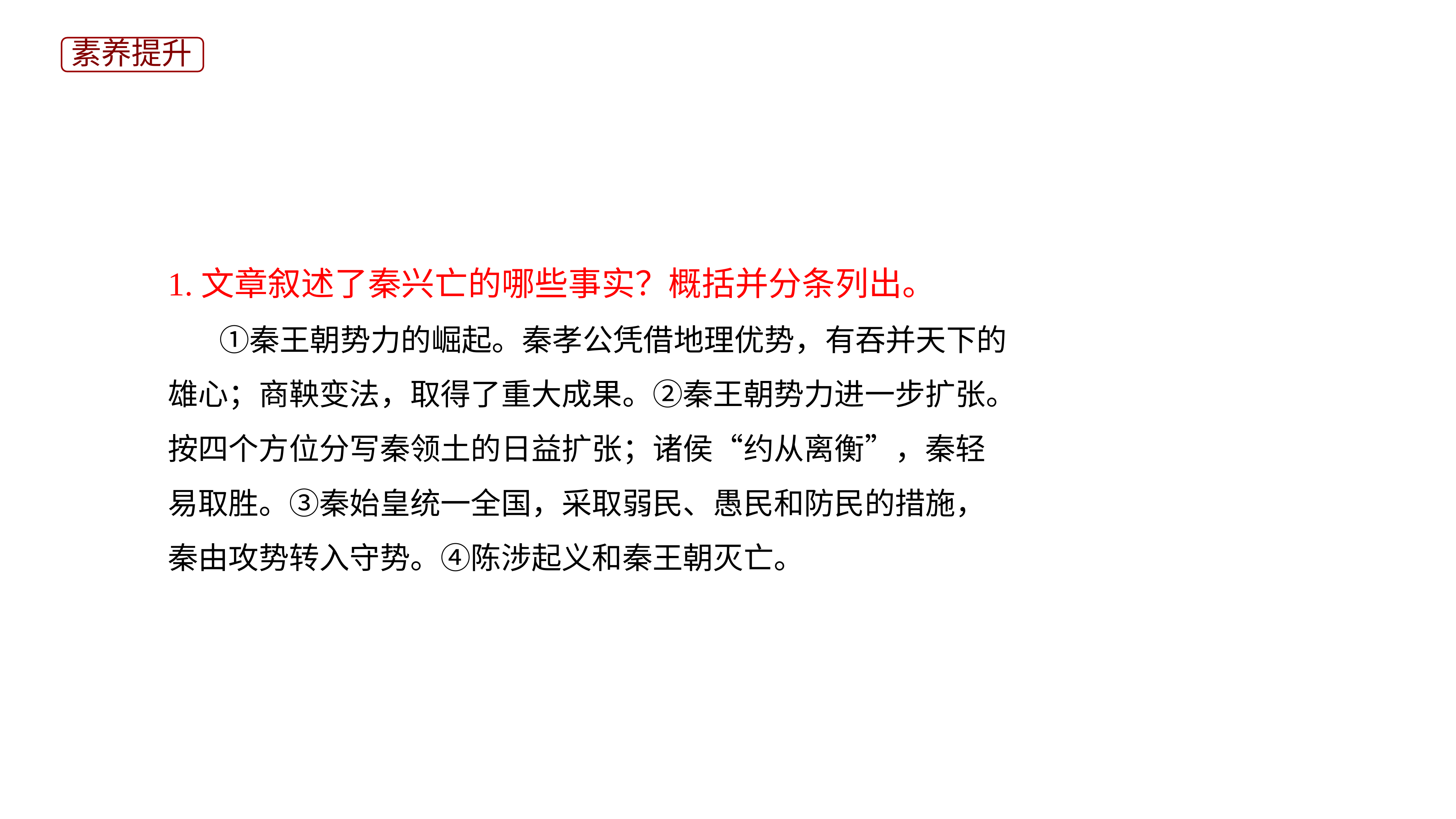

素养提升

1.文章叙述了秦兴亡的哪些事实？概括并分条列出。
 　 ①秦王朝势力的崛起。秦孝公凭借地理优势，有吞并天下的雄心；商鞅变法，取得了重大成果。②秦王朝势力进一步扩张。按四个方位分写秦领土的日益扩张；诸侯“约从离衡”，秦轻易取胜。③秦始皇统一全国，采取弱民、愚民和防民的措施，秦由攻势转入守势。④陈涉起义和秦王朝灭亡。